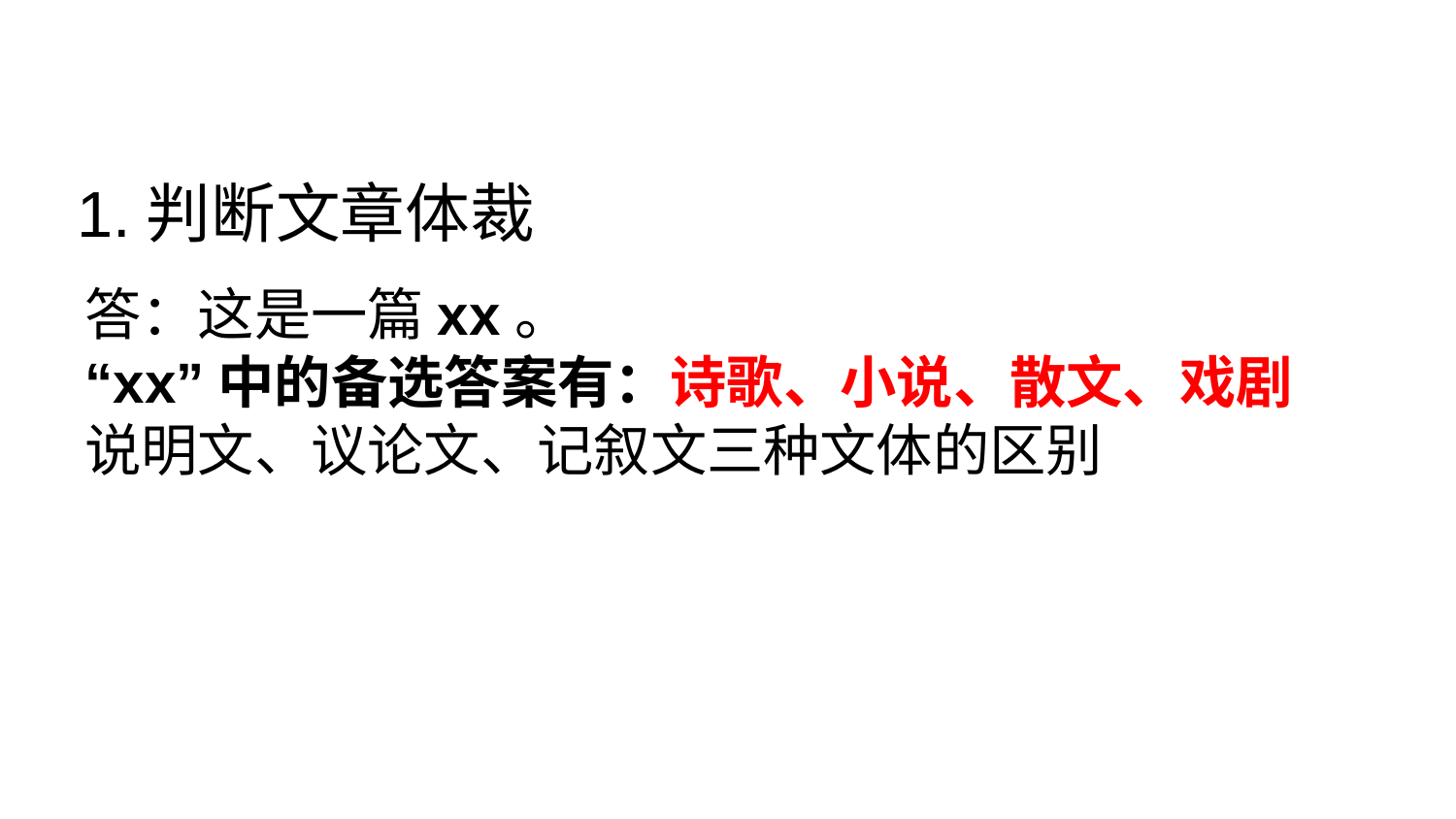

1.判断文章体裁
答：这是一篇xx。
“xx”中的备选答案有：诗歌、小说、散文、戏剧
说明文、议论文、记叙文三种文体的区别